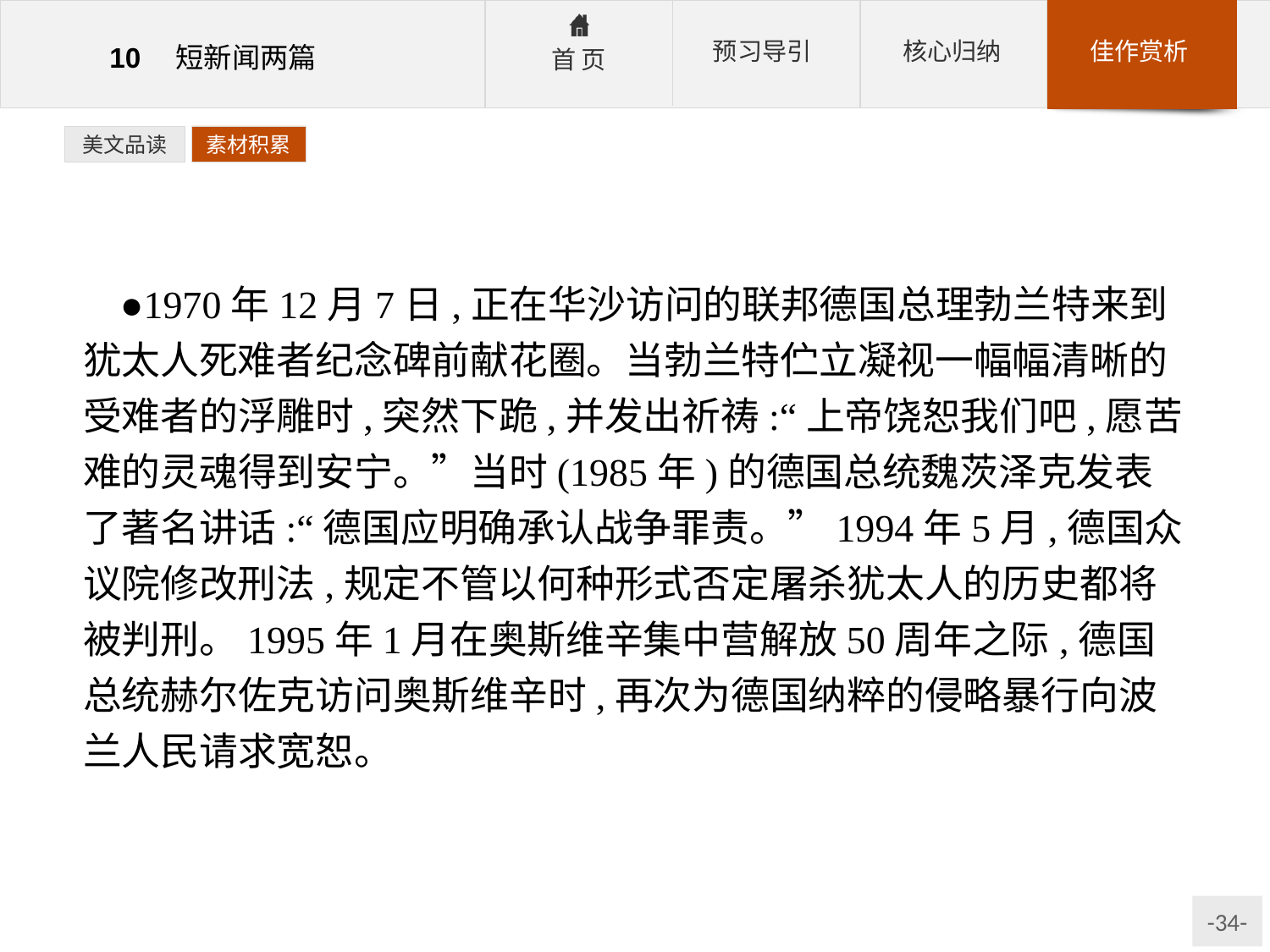

美文品读
素材积累
●1970年12月7日,正在华沙访问的联邦德国总理勃兰特来到犹太人死难者纪念碑前献花圈。当勃兰特伫立凝视一幅幅清晰的受难者的浮雕时,突然下跪,并发出祈祷:“上帝饶恕我们吧,愿苦难的灵魂得到安宁。”当时(1985年)的德国总统魏茨泽克发表了著名讲话:“德国应明确承认战争罪责。”1994年5月,德国众议院修改刑法,规定不管以何种形式否定屠杀犹太人的历史都将被判刑。1995年1月在奥斯维辛集中营解放50周年之际,德国总统赫尔佐克访问奥斯维辛时,再次为德国纳粹的侵略暴行向波兰人民请求宽恕。